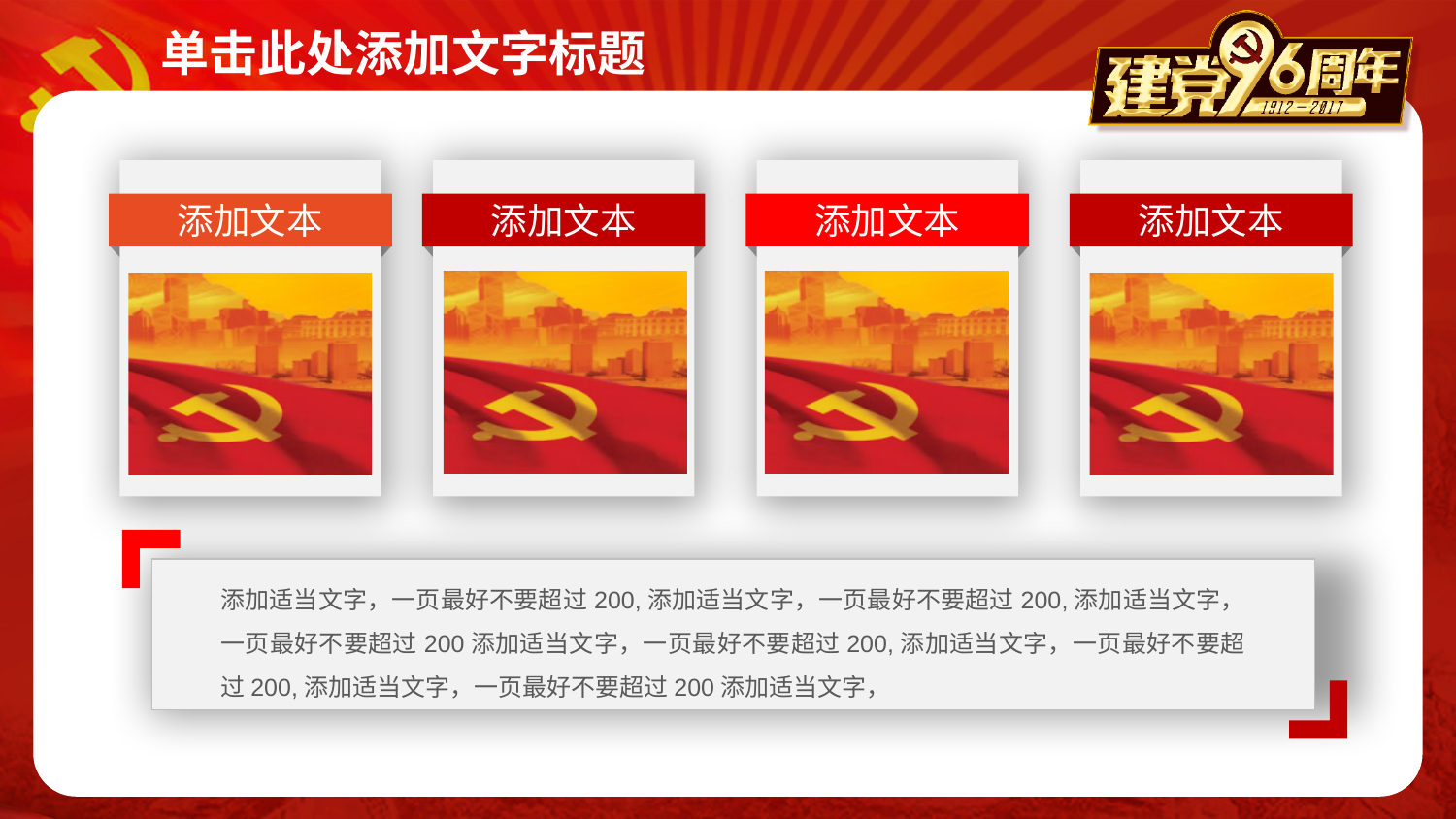

添加文本

添加文本

添加文本

添加文本

添加适当文字，一页最好不要超过200,添加适当文字，一页最好不要超过200,添加适当文字，一页最好不要超过200添加适当文字，一页最好不要超过200,添加适当文字，一页最好不要超过200,添加适当文字，一页最好不要超过200添加适当文字，